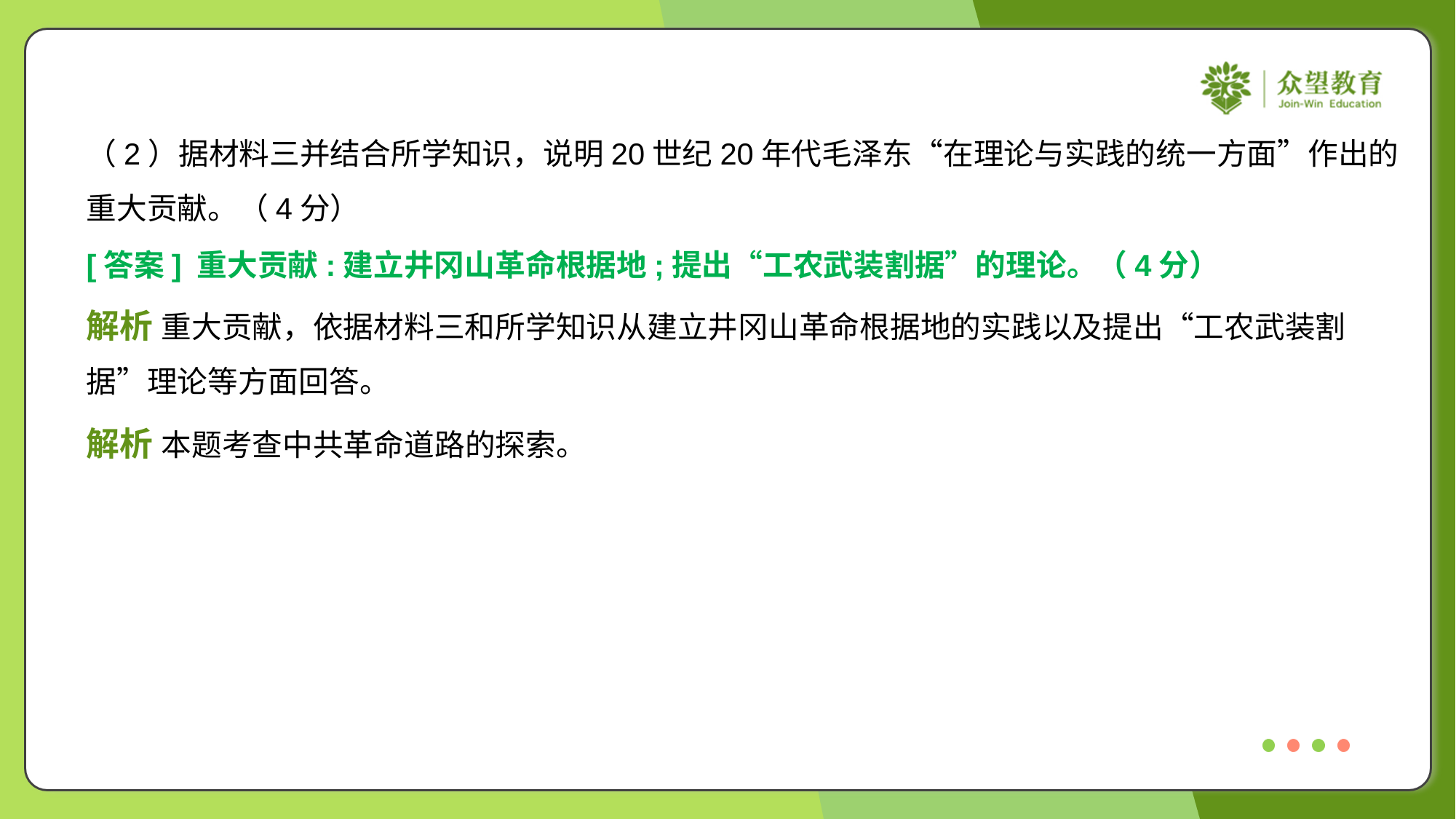

（2）据材料三并结合所学知识，说明20世纪20年代毛泽东“在理论与实践的统一方面”作出的
重大贡献。（4分）
[答案] 重大贡献:建立井冈山革命根据地;提出“工农武装割据”的理论。（4分）
解析 重大贡献，依据材料三和所学知识从建立井冈山革命根据地的实践以及提出“工农武装割
据”理论等方面回答。
解析 本题考查中共革命道路的探索。